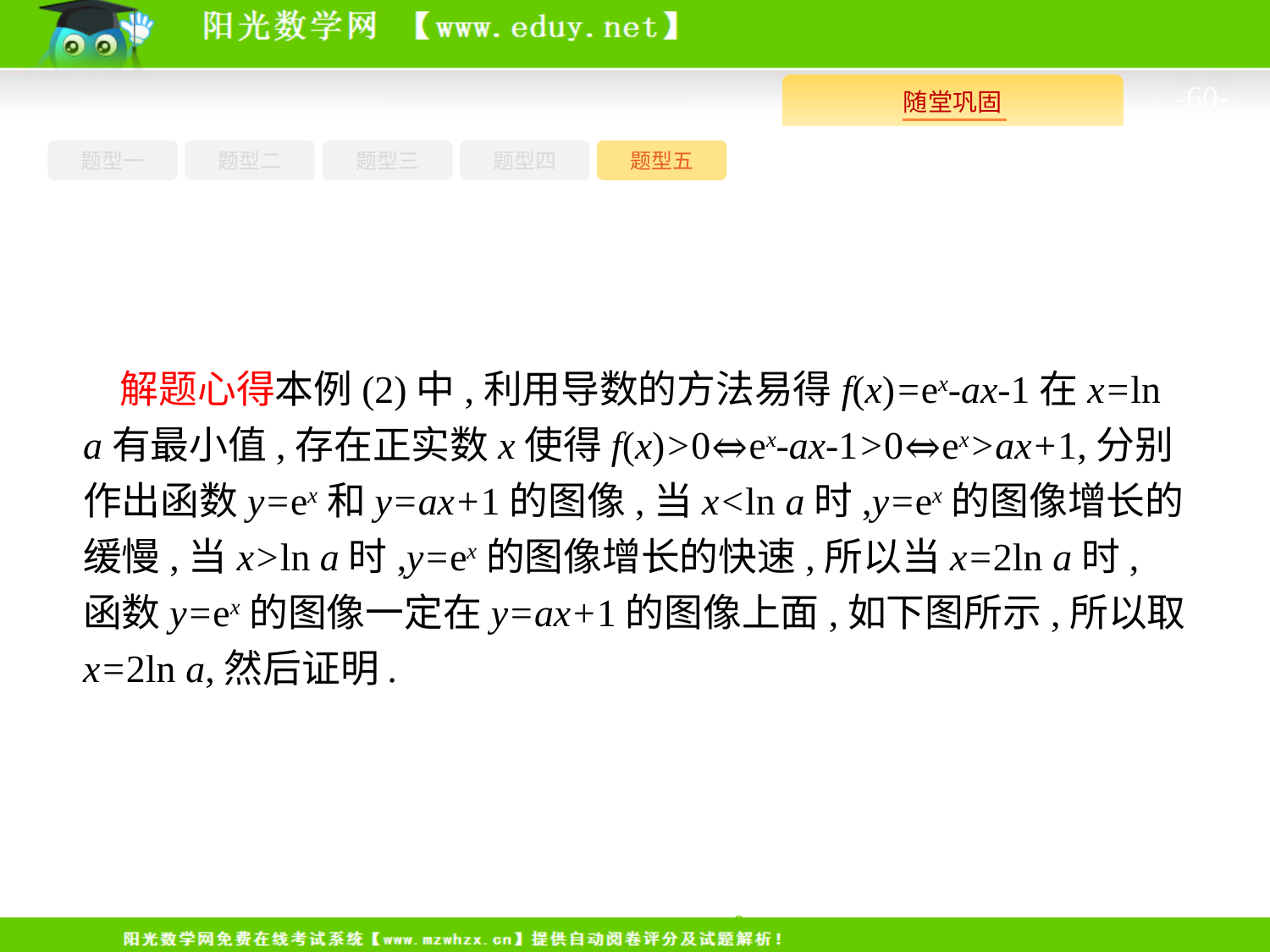

-60-
题型一
题型三
题型四
题型五
题型二
解题心得本例(2)中,利用导数的方法易得f(x)=ex-ax-1在x=ln a有最小值,存在正实数x使得f(x)>0⇔ex-ax-1>0⇔ex>ax+1,分别作出函数y=ex和y=ax+1的图像,当x<ln a时,y=ex的图像增长的缓慢,当x>ln a时,y=ex的图像增长的快速,所以当x=2ln a时,函数y=ex的图像一定在y=ax+1的图像上面,如下图所示,所以取x=2ln a,然后证明.